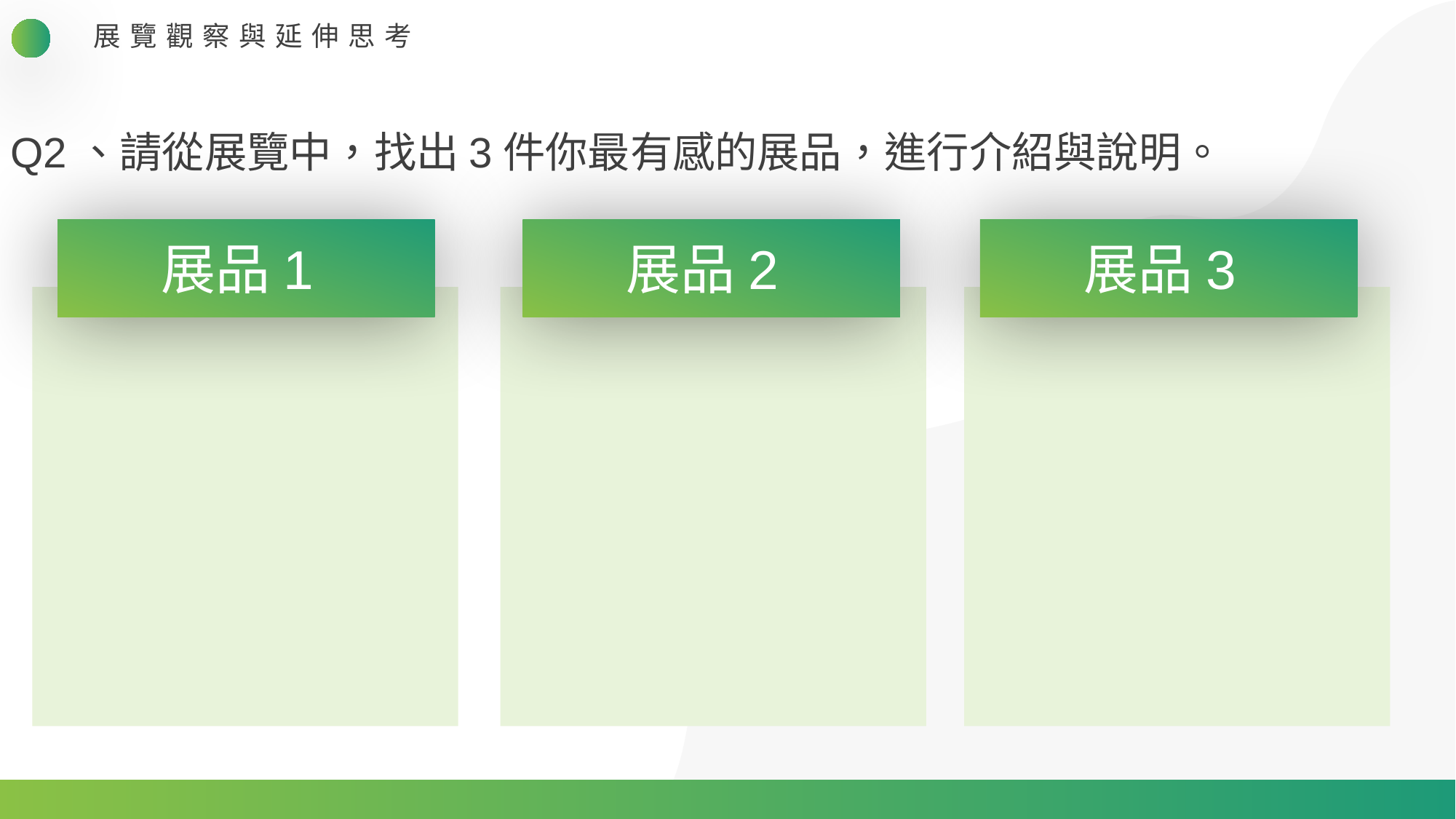

展覽觀察與延伸思考

Q2、請從展覽中，找出3件你最有感的展品，進行介紹與說明。

展品1
展品2
展品3